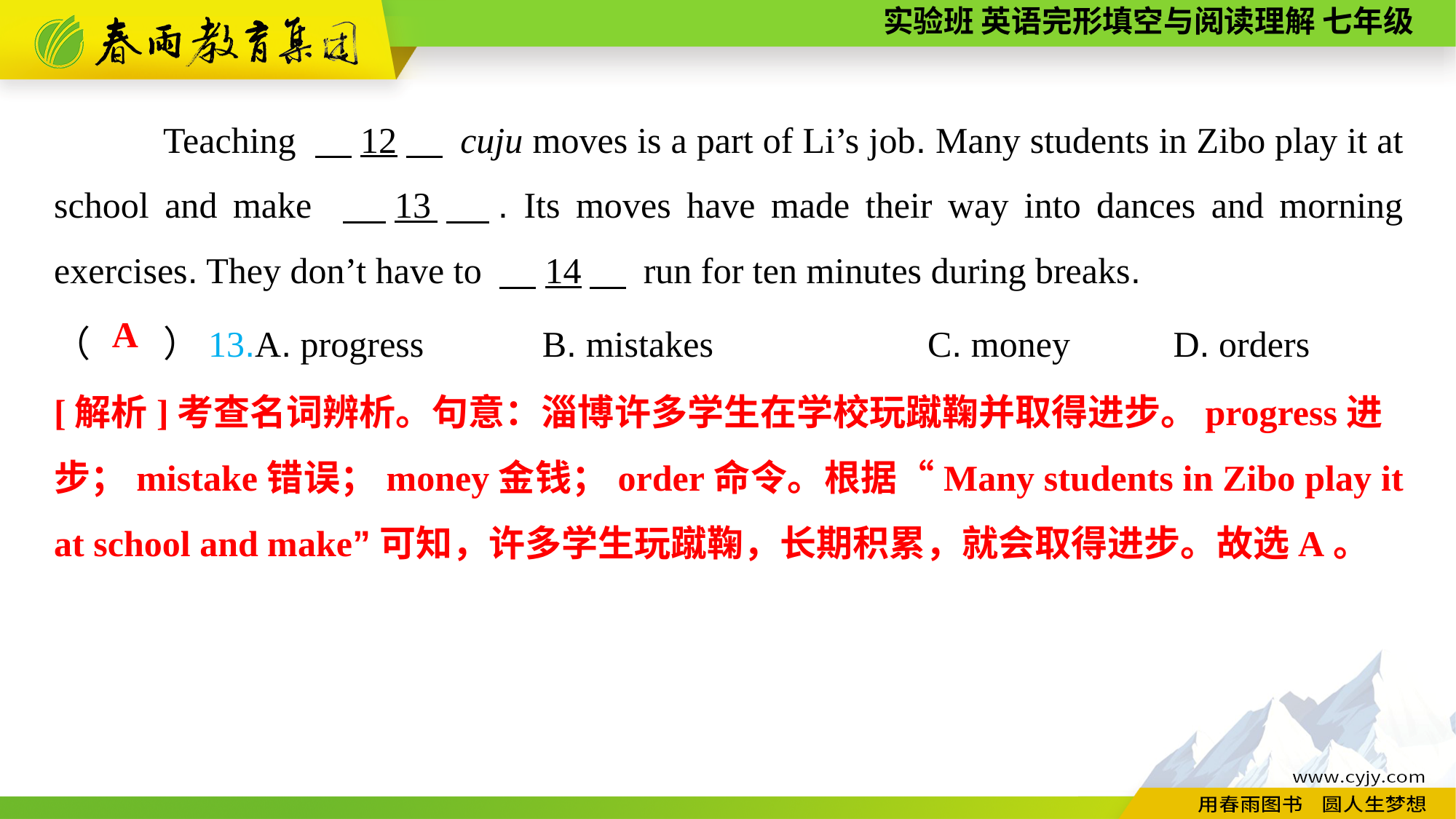

Teaching 　12　 cuju moves is a part of Li’s job. Many students in Zibo play it at school and make 　13　. Its moves have made their way into dances and morning exercises. They don’t have to 　14　 run for ten minutes during breaks.
（　　）13.A. progress             B. mistakes		C. money	   D. orders
A
[解析]考查名词辨析。句意：淄博许多学生在学校玩蹴鞠并取得进步。progress进
步；mistake错误；money金钱；order命令。根据“Many students in Zibo play it at school and make”可知，许多学生玩蹴鞠，长期积累，就会取得进步。故选A。